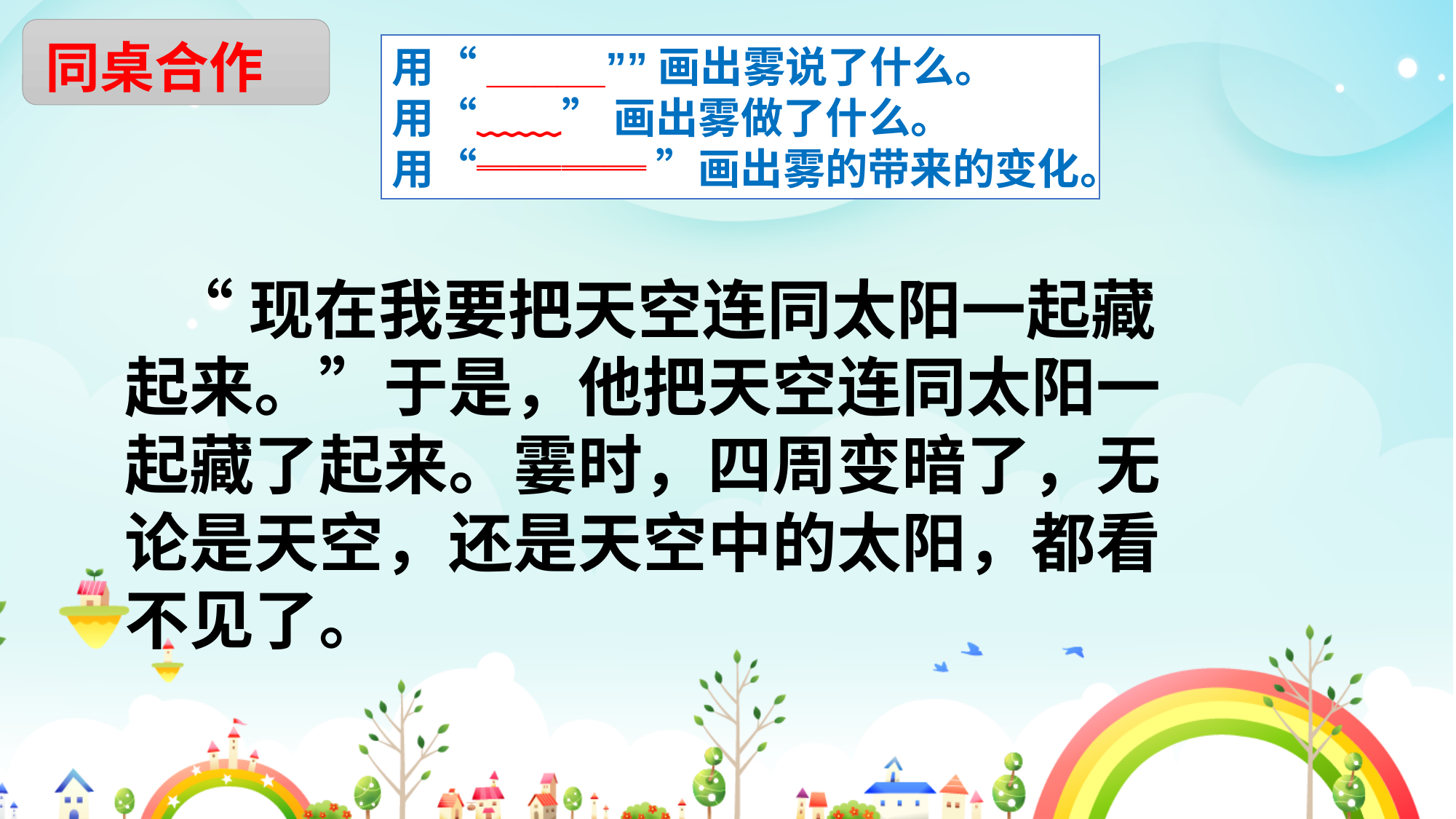

同桌合作
用“_____””画出雾说了什么。
用“﹏﹏” 画出雾做了什么。
用“════ ”画出雾的带来的变化。
   “现在我要把天空连同太阳一起藏起来。”于是，他把天空连同太阳一起藏了起来。霎时，四周变暗了，无论是天空，还是天空中的太阳，都看不见了。